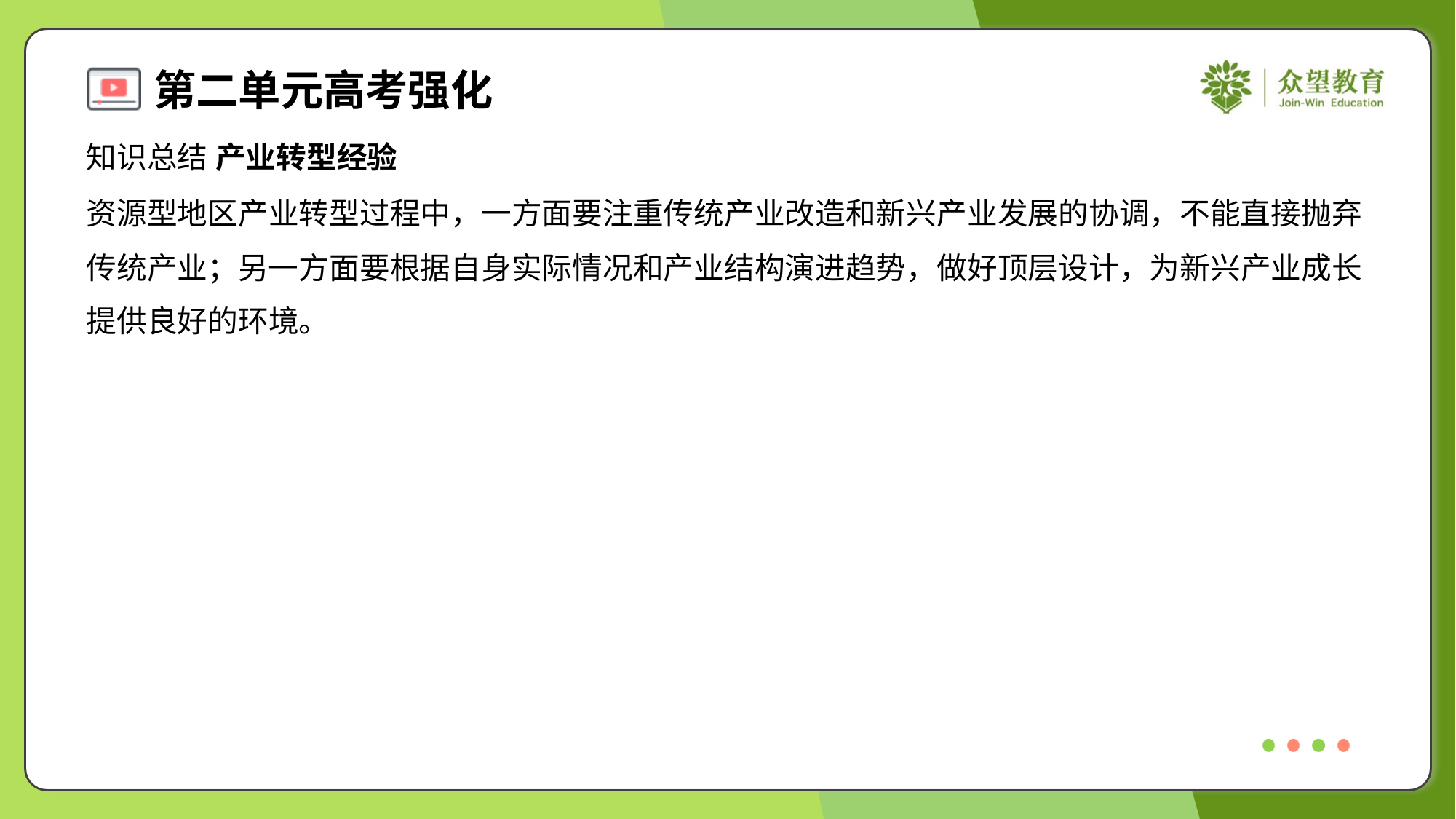

知识总结 产业转型经验
资源型地区产业转型过程中，一方面要注重传统产业改造和新兴产业发展的协调，不能直接抛弃
传统产业；另一方面要根据自身实际情况和产业结构演进趋势，做好顶层设计，为新兴产业成长
提供良好的环境。